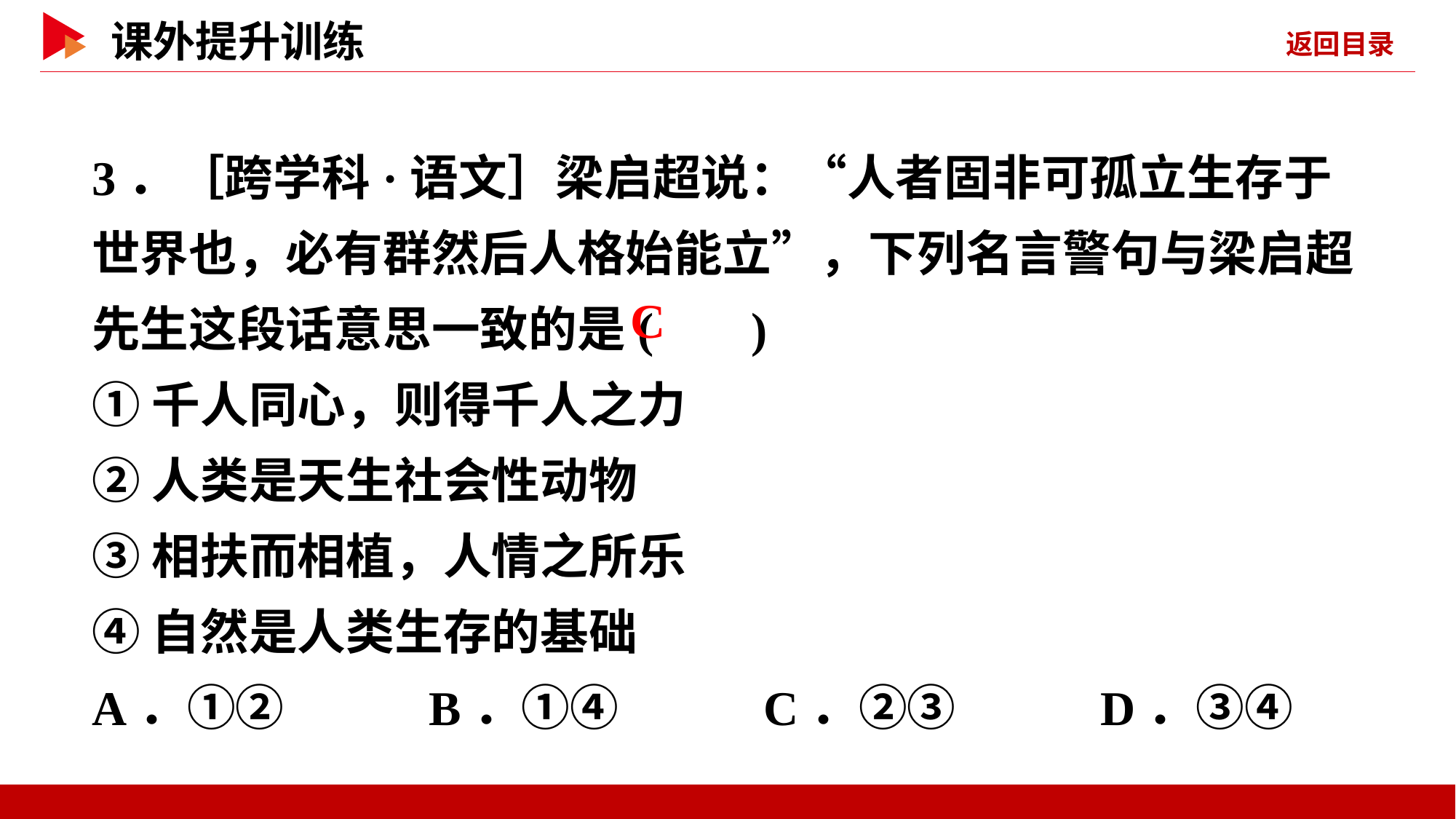

3．［跨学科·语文］梁启超说：“人者固非可孤立生存于世界也，必有群然后人格始能立”，下列名言警句与梁启超先生这段话意思一致的是(        )
①千人同心，则得千人之力
②人类是天生社会性动物
③相扶而相植，人情之所乐
④自然是人类生存的基础
A．①②            B．①④            C．②③            D．③④
   C